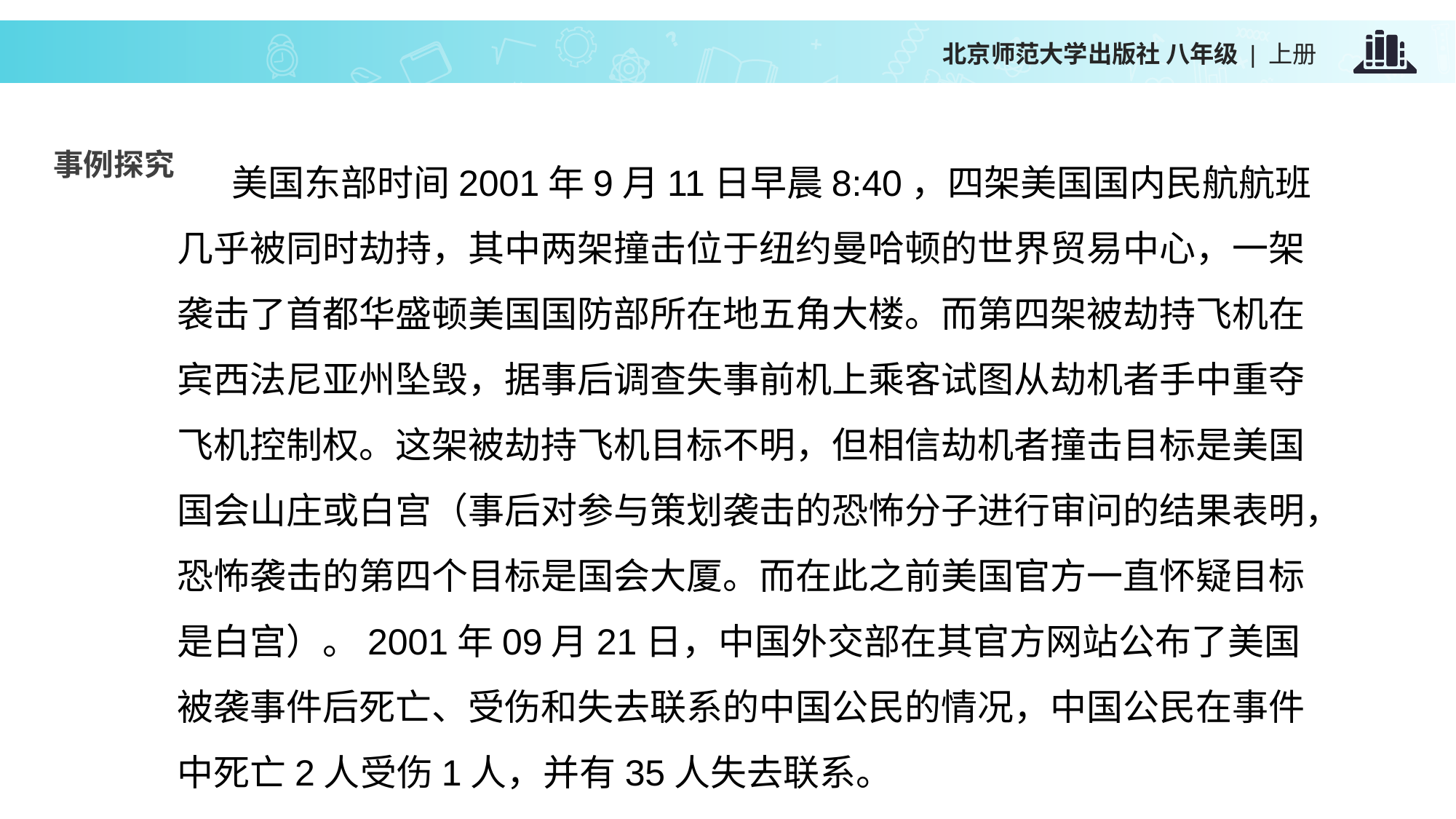

美国东部时间2001年9月11日早晨8:40，四架美国国内民航航班几乎被同时劫持，其中两架撞击位于纽约曼哈顿的世界贸易中心，一架袭击了首都华盛顿美国国防部所在地五角大楼。而第四架被劫持飞机在宾西法尼亚州坠毁，据事后调查失事前机上乘客试图从劫机者手中重夺飞机控制权。这架被劫持飞机目标不明，但相信劫机者撞击目标是美国国会山庄或白宫（事后对参与策划袭击的恐怖分子进行审问的结果表明，恐怖袭击的第四个目标是国会大厦。而在此之前美国官方一直怀疑目标是白宫）。2001年09月21日，中国外交部在其官方网站公布了美国被袭事件后死亡、受伤和失去联系的中国公民的情况，中国公民在事件中死亡2人受伤1人，并有35人失去联系。
事例探究